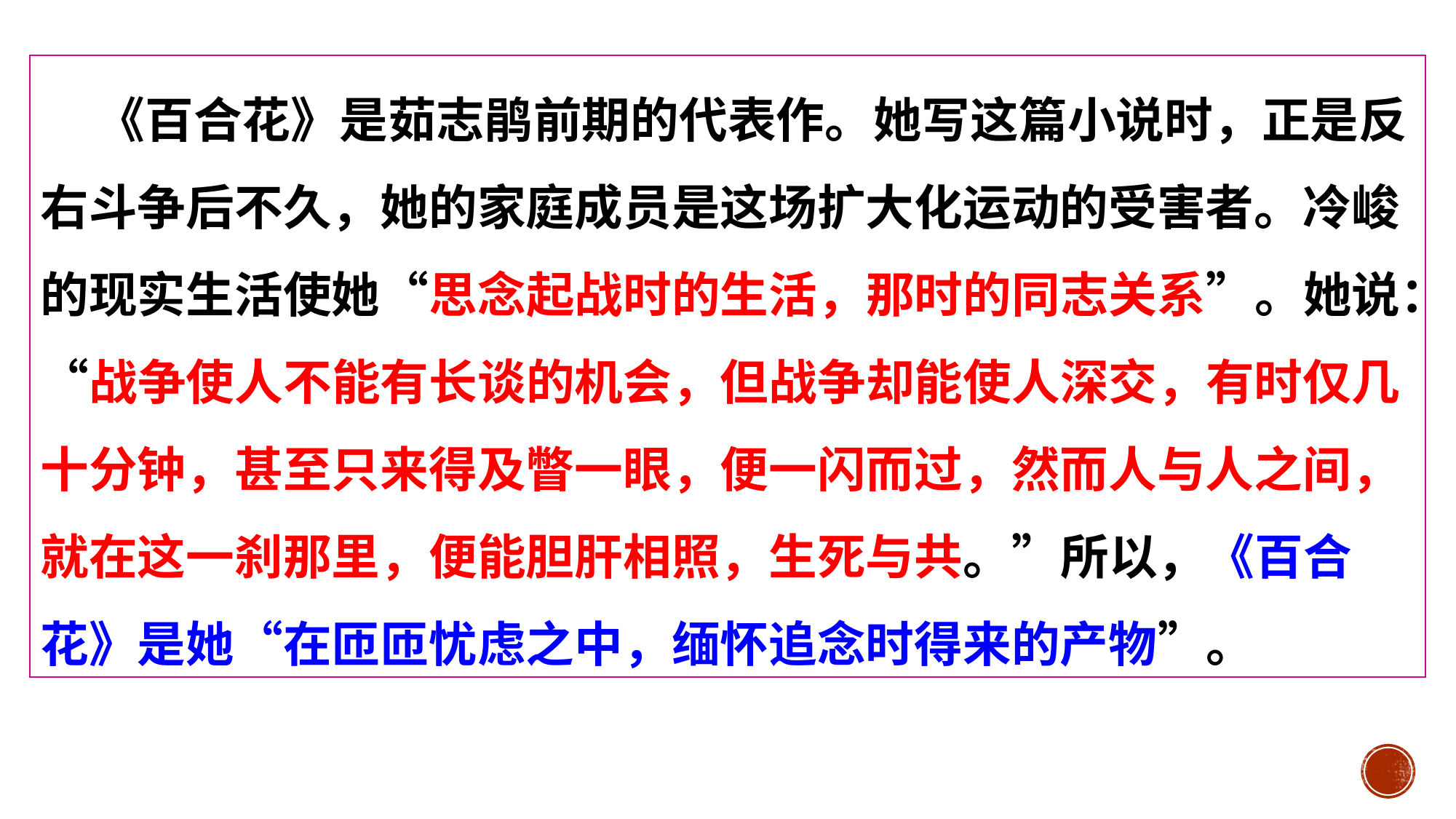

《百合花》是茹志鹃前期的代表作。她写这篇小说时，正是反右斗争后不久，她的家庭成员是这场扩大化运动的受害者。冷峻的现实生活使她“思念起战时的生活，那时的同志关系”。她说：“战争使人不能有长谈的机会，但战争却能使人深交，有时仅几十分钟，甚至只来得及瞥一眼，便一闪而过，然而人与人之间，就在这一刹那里，便能胆肝相照，生死与共。”所以，《百合花》是她“在匝匝忧虑之中，缅怀追念时得来的产物”。